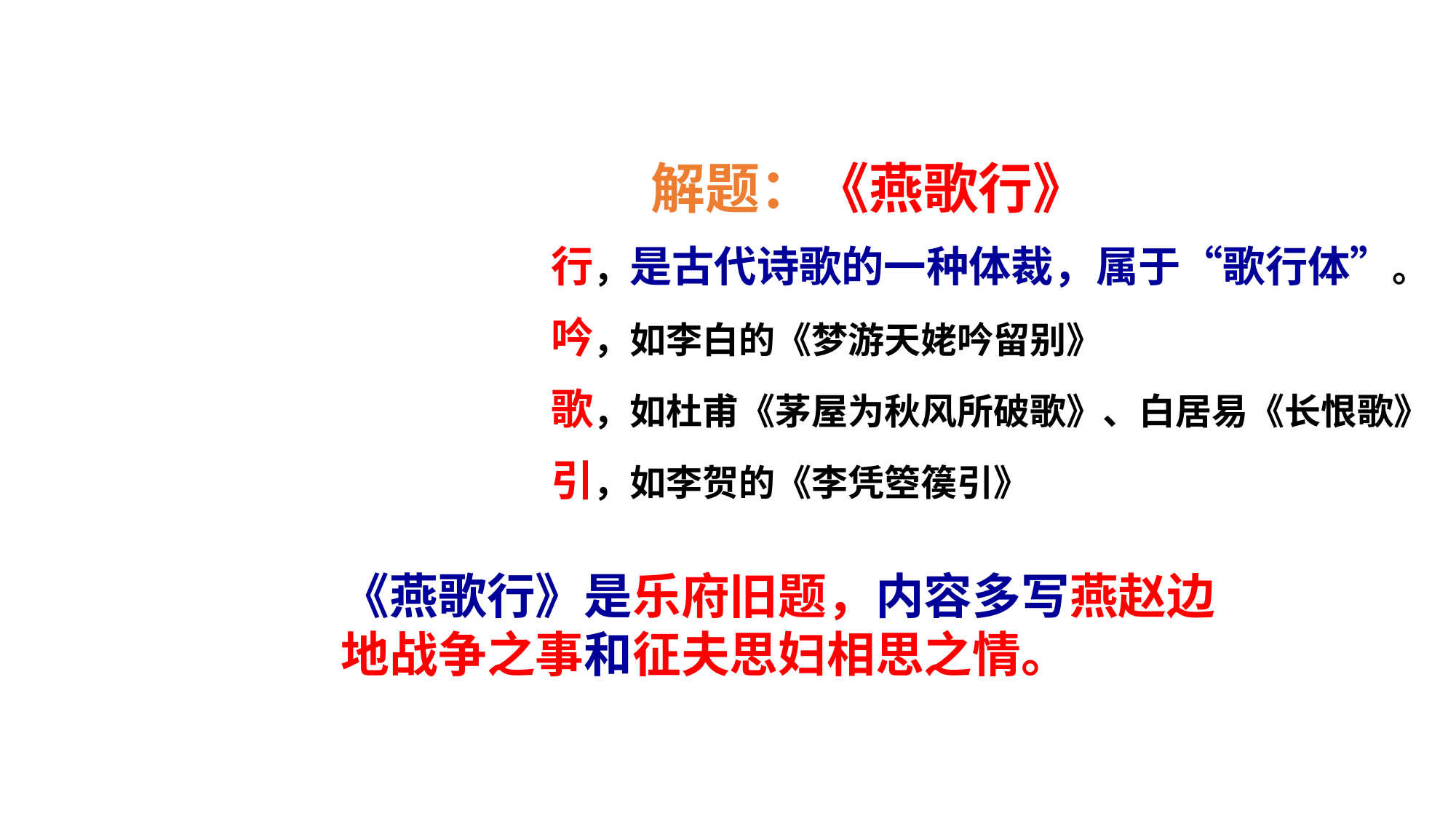

解题：《燕歌行》
行，是古代诗歌的一种体裁，属于“歌行体”。
吟，如李白的《梦游天姥吟留别》
歌，如杜甫《茅屋为秋风所破歌》、白居易《长恨歌》
引，如李贺的《李凭箜篌引》
《燕歌行》是乐府旧题，内容多写燕赵边地战争之事和征夫思妇相思之情。